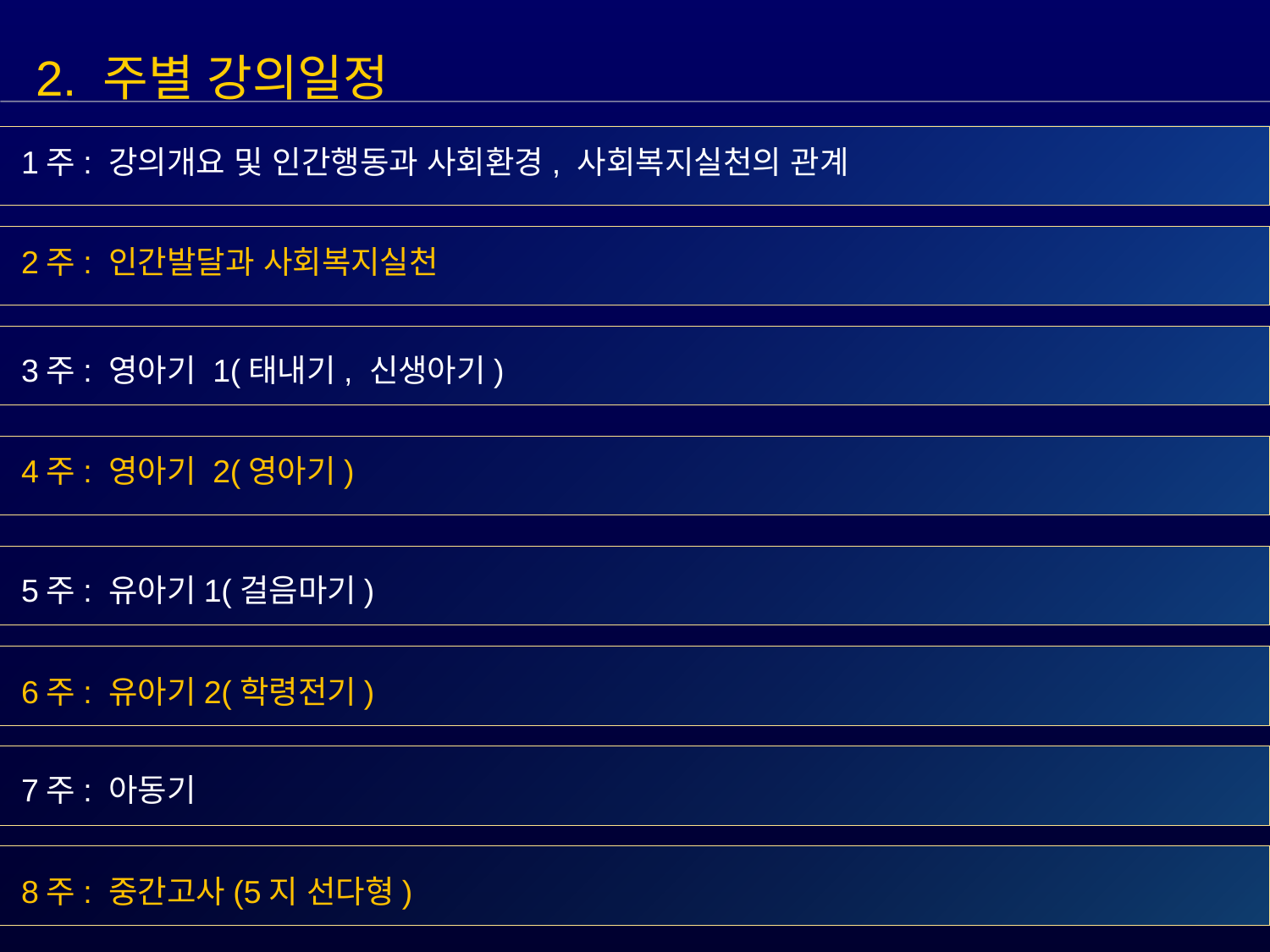

2. 주별 강의일정

 1주: 강의개요 및 인간행동과 사회환경, 사회복지실천의 관계

 2주: 인간발달과 사회복지실천

 3주: 영아기 1(태내기, 신생아기)

 4주: 영아기 2(영아기)

 5주: 유아기1(걸음마기)

 6주: 유아기2(학령전기)

 7주: 아동기

 8주: 중간고사(5지 선다형)